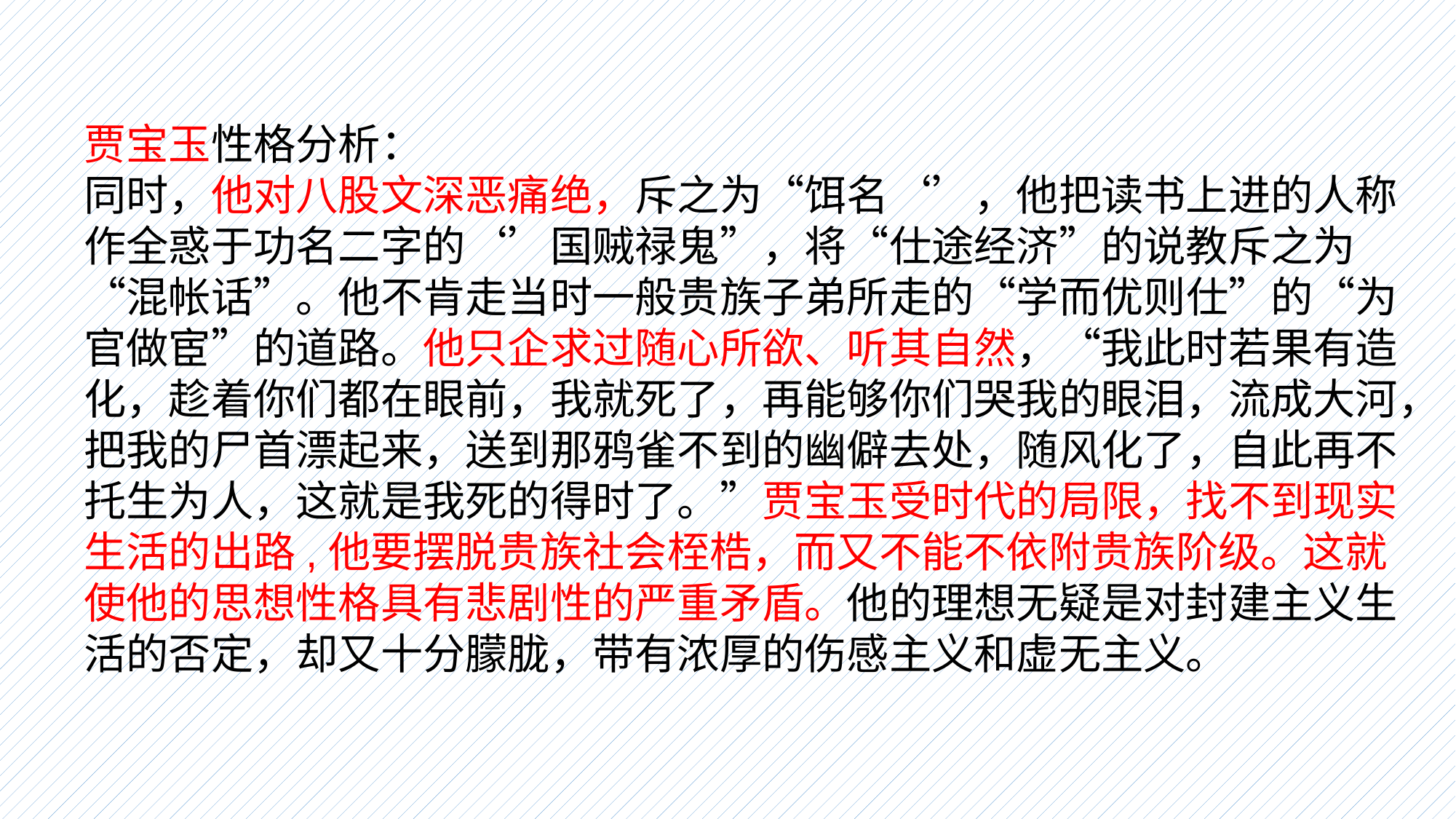

贾宝玉性格分析：
同时，他对八股文深恶痛绝，斥之为“饵名‘’，他把读书上进的人称作全惑于功名二字的‘’国贼禄鬼”，将“仕途经济”的说教斥之为“混帐话”。他不肯走当时一般贵族子弟所走的“学而优则仕”的“为官做宦”的道路。他只企求过随心所欲、听其自然，“我此时若果有造化，趁着你们都在眼前，我就死了，再能够你们哭我的眼泪，流成大河，把我的尸首漂起来，送到那鸦雀不到的幽僻去处，随风化了，自此再不托生为人，这就是我死的得时了。”贾宝玉受时代的局限，找不到现实生活的出路,他要摆脱贵族社会桎梏，而又不能不依附贵族阶级。这就使他的思想性格具有悲剧性的严重矛盾。他的理想无疑是对封建主义生活的否定，却又十分朦胧，带有浓厚的伤感主义和虚无主义。